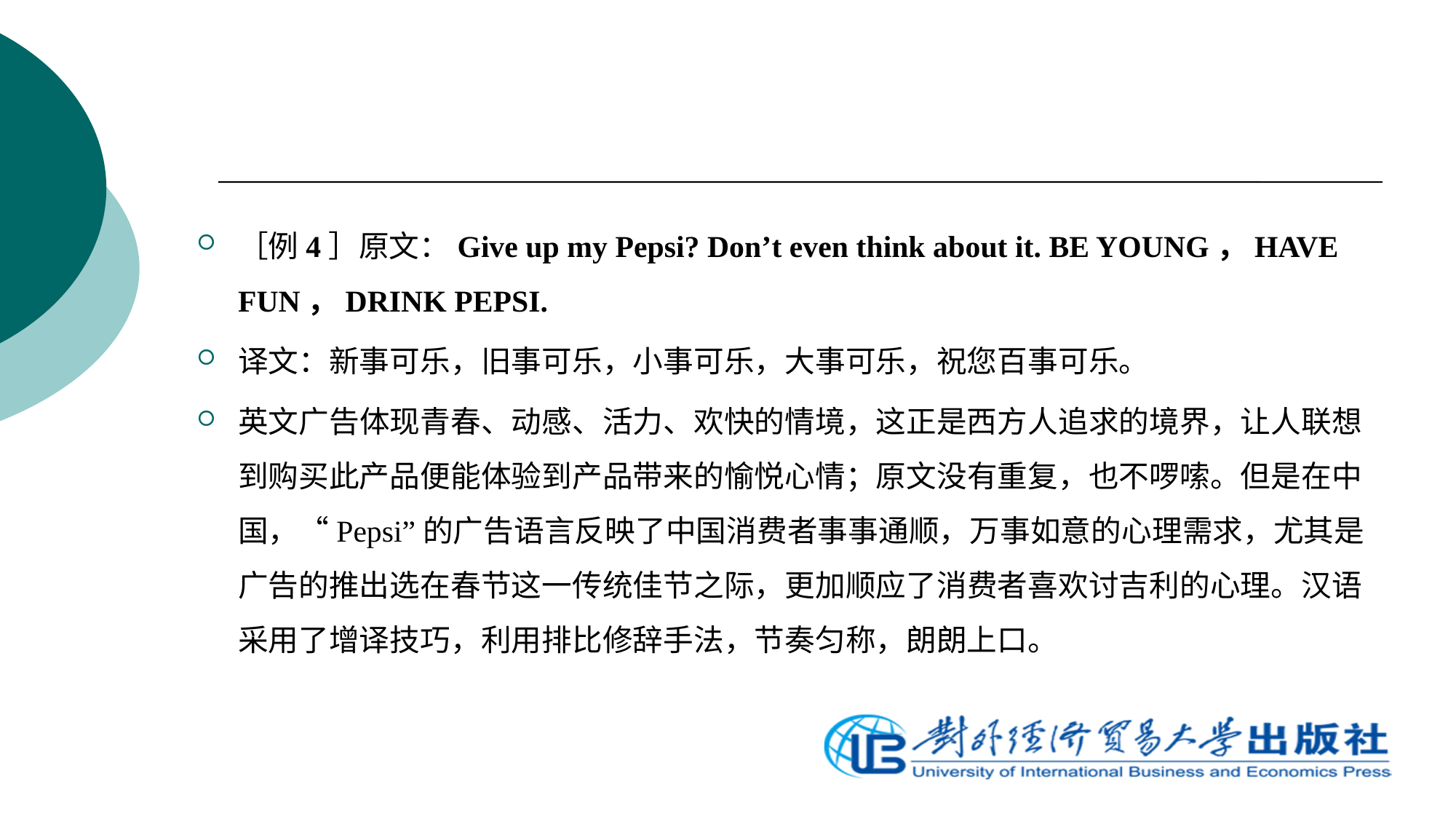

［例4］原文：Give up my Pepsi? Don’t even think about it. BE YOUNG，HAVE FUN，DRINK PEPSI.
译文：新事可乐，旧事可乐，小事可乐，大事可乐，祝您百事可乐。
英文广告体现青春、动感、活力、欢快的情境，这正是西方人追求的境界，让人联想到购买此产品便能体验到产品带来的愉悦心情；原文没有重复，也不啰嗦。但是在中国，“Pepsi”的广告语言反映了中国消费者事事通顺，万事如意的心理需求，尤其是广告的推出选在春节这一传统佳节之际，更加顺应了消费者喜欢讨吉利的心理。汉语采用了增译技巧，利用排比修辞手法，节奏匀称，朗朗上口。